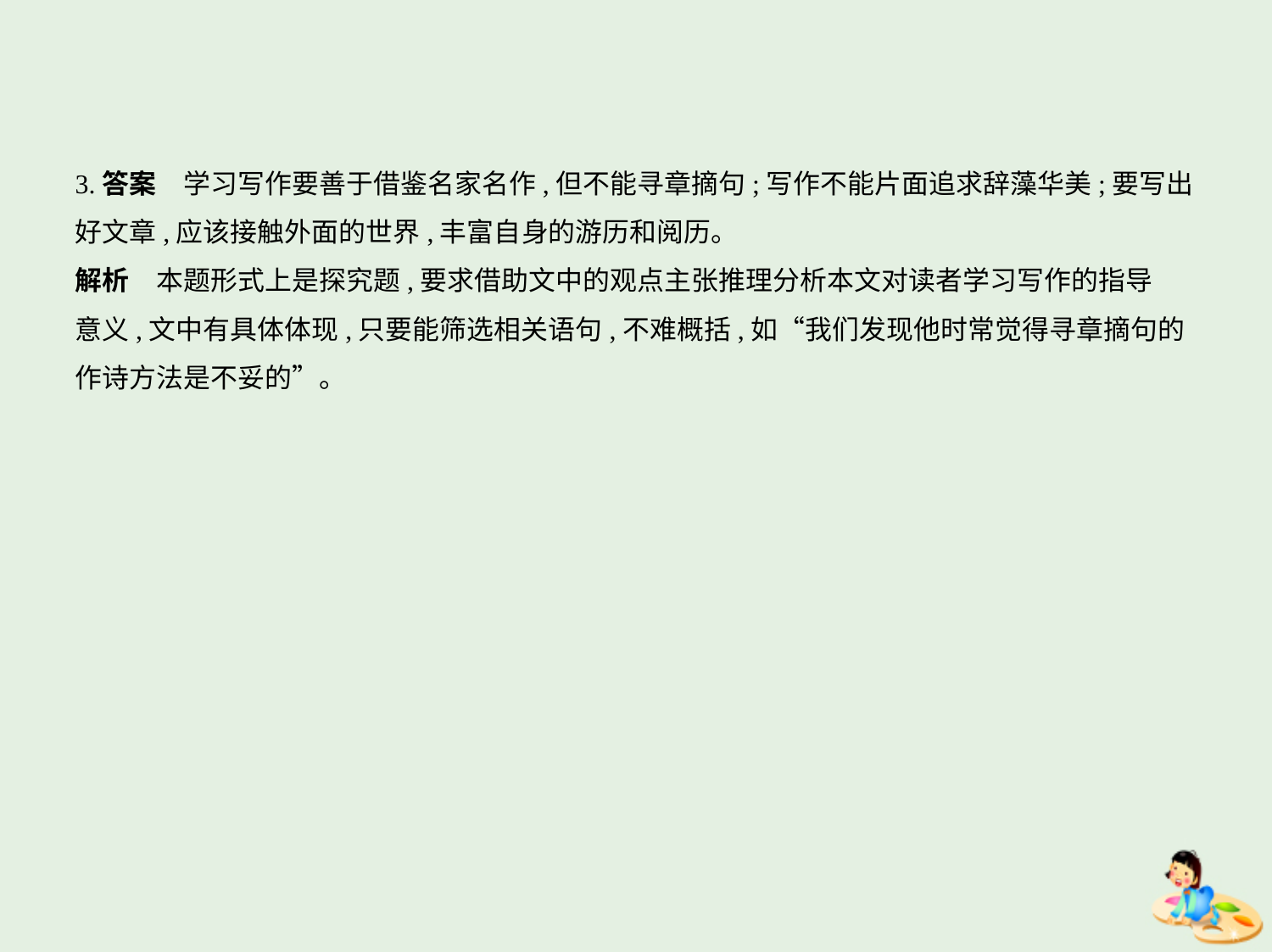

3.答案　学习写作要善于借鉴名家名作,但不能寻章摘句;写作不能片面追求辞藻华美;要写出
好文章,应该接触外面的世界,丰富自身的游历和阅历。
解析　本题形式上是探究题,要求借助文中的观点主张推理分析本文对读者学习写作的指导
意义,文中有具体体现,只要能筛选相关语句,不难概括,如“我们发现他时常觉得寻章摘句的
作诗方法是不妥的”。